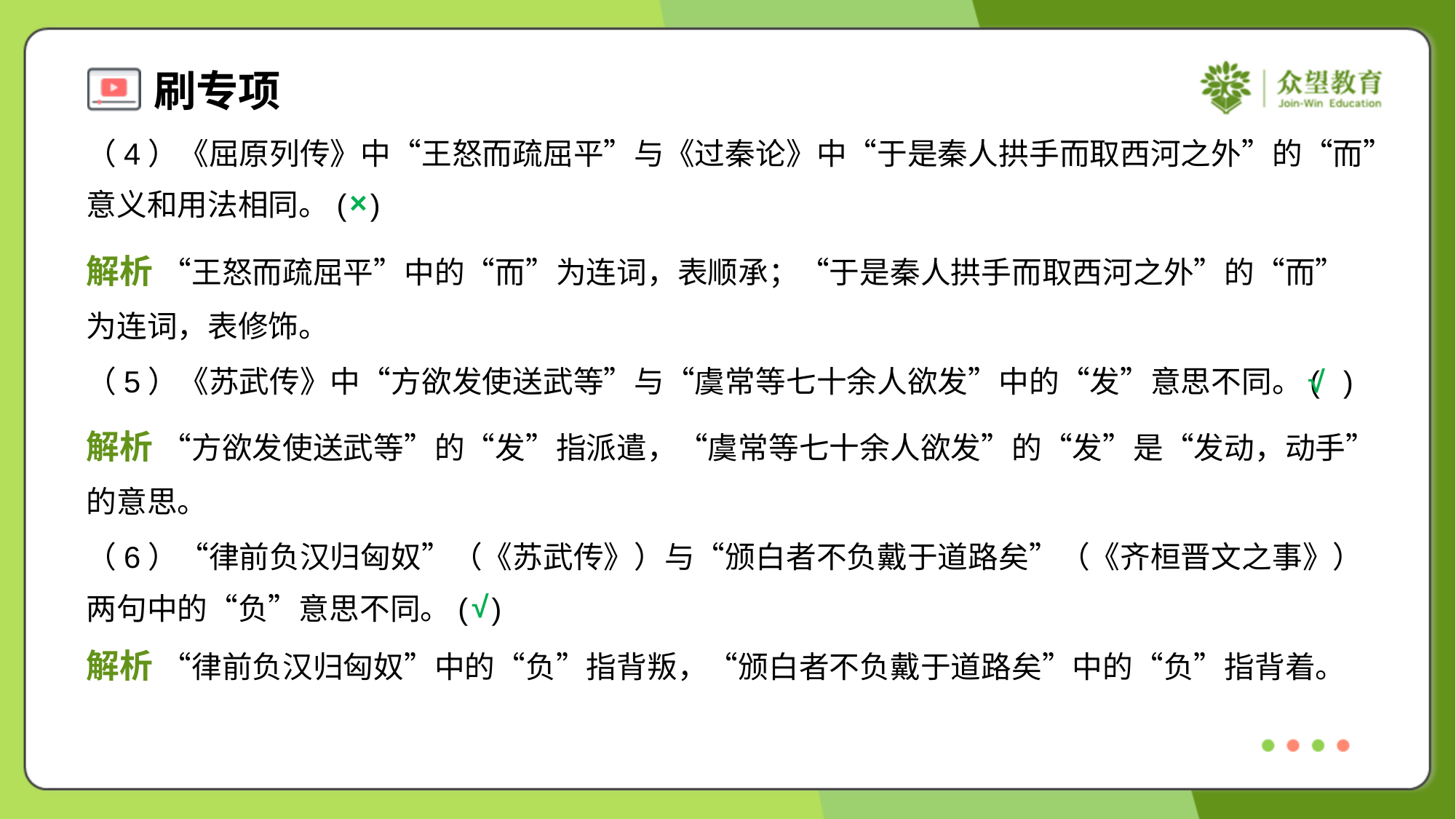

（4）《屈原列传》中“王怒而疏屈平”与《过秦论》中“于是秦人拱手而取西河之外”的“而”
意义和用法相同。(   )
×
解析 “王怒而疏屈平”中的“而”为连词，表顺承；“于是秦人拱手而取西河之外”的“而”
为连词，表修饰。
（5）《苏武传》中“方欲发使送武等”与“虞常等七十余人欲发”中的“发”意思不同。(   )
√
解析 “方欲发使送武等”的“发”指派遣，“虞常等七十余人欲发”的“发”是“发动，动手”
的意思。
（6）“律前负汉归匈奴”（《苏武传》）与“颁白者不负戴于道路矣”（《齐桓晋文之事》）
两句中的“负”意思不同。(   )
√
解析 “律前负汉归匈奴”中的“负”指背叛，“颁白者不负戴于道路矣”中的“负”指背着。